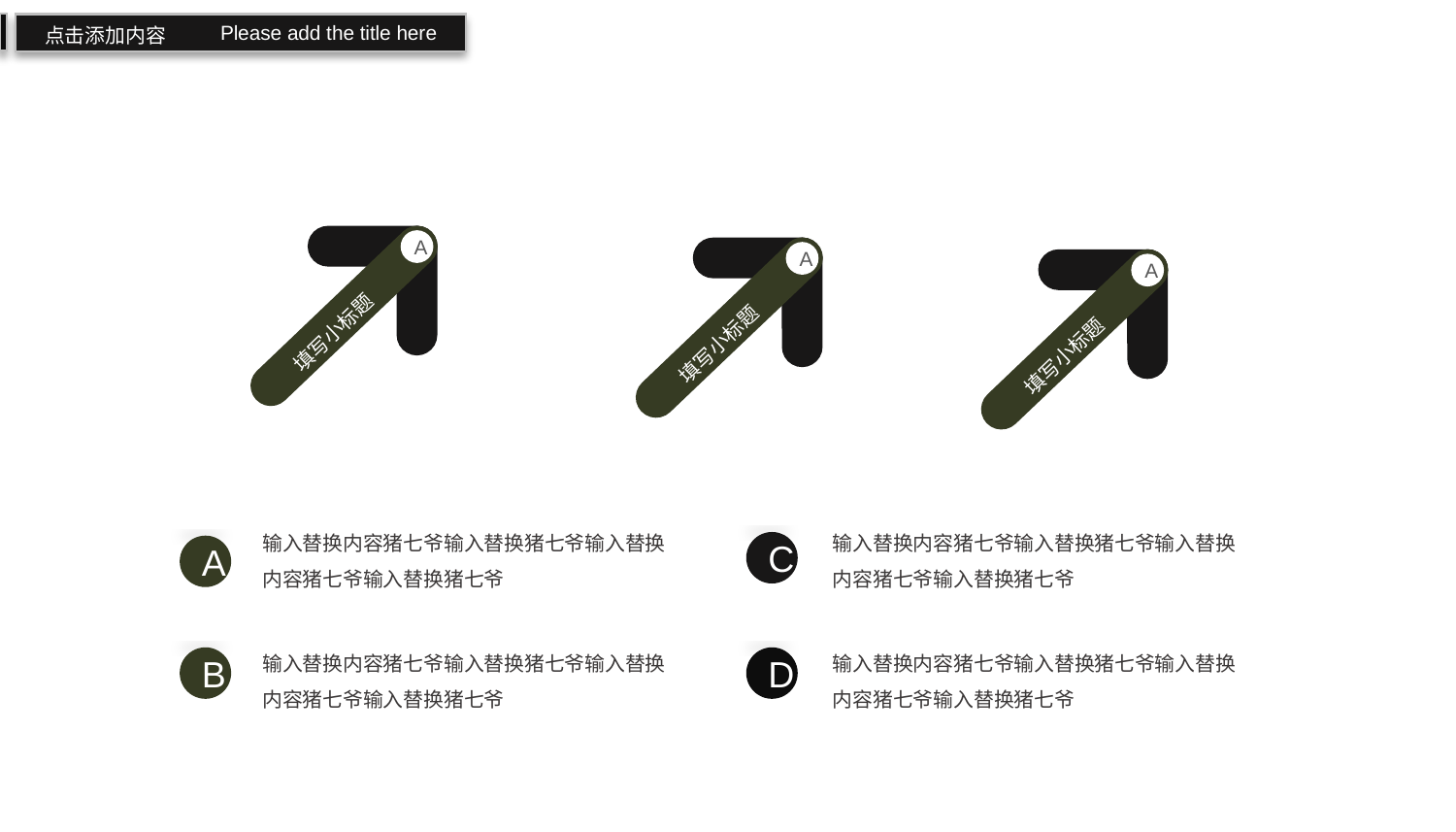

Please add the title here

点击添加内容

A

填写小标题

A

填写小标题

A

填写小标题
填写小标题

输入替换内容猪七爷输入替换猪七爷输入替换内容猪七爷输入替换猪七爷
输入替换内容猪七爷输入替换猪七爷输入替换内容猪七爷输入替换猪七爷
C
A

输入替换内容猪七爷输入替换猪七爷输入替换内容猪七爷输入替换猪七爷
输入替换内容猪七爷输入替换猪七爷输入替换内容猪七爷输入替换猪七爷
B
D